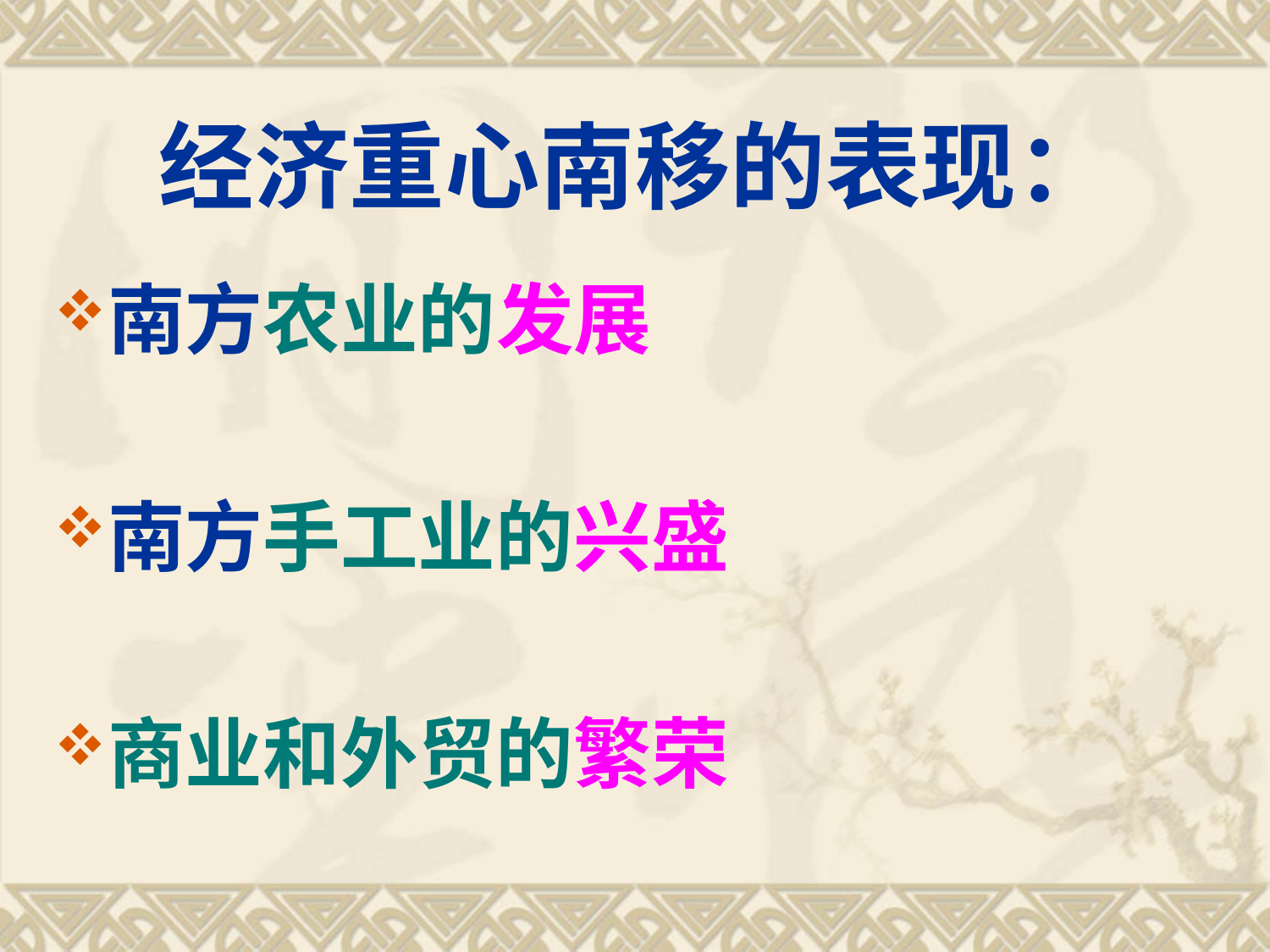

# 经济重心南移的表现：
南方农业的发展

南方手工业的兴盛

商业和外贸的繁荣